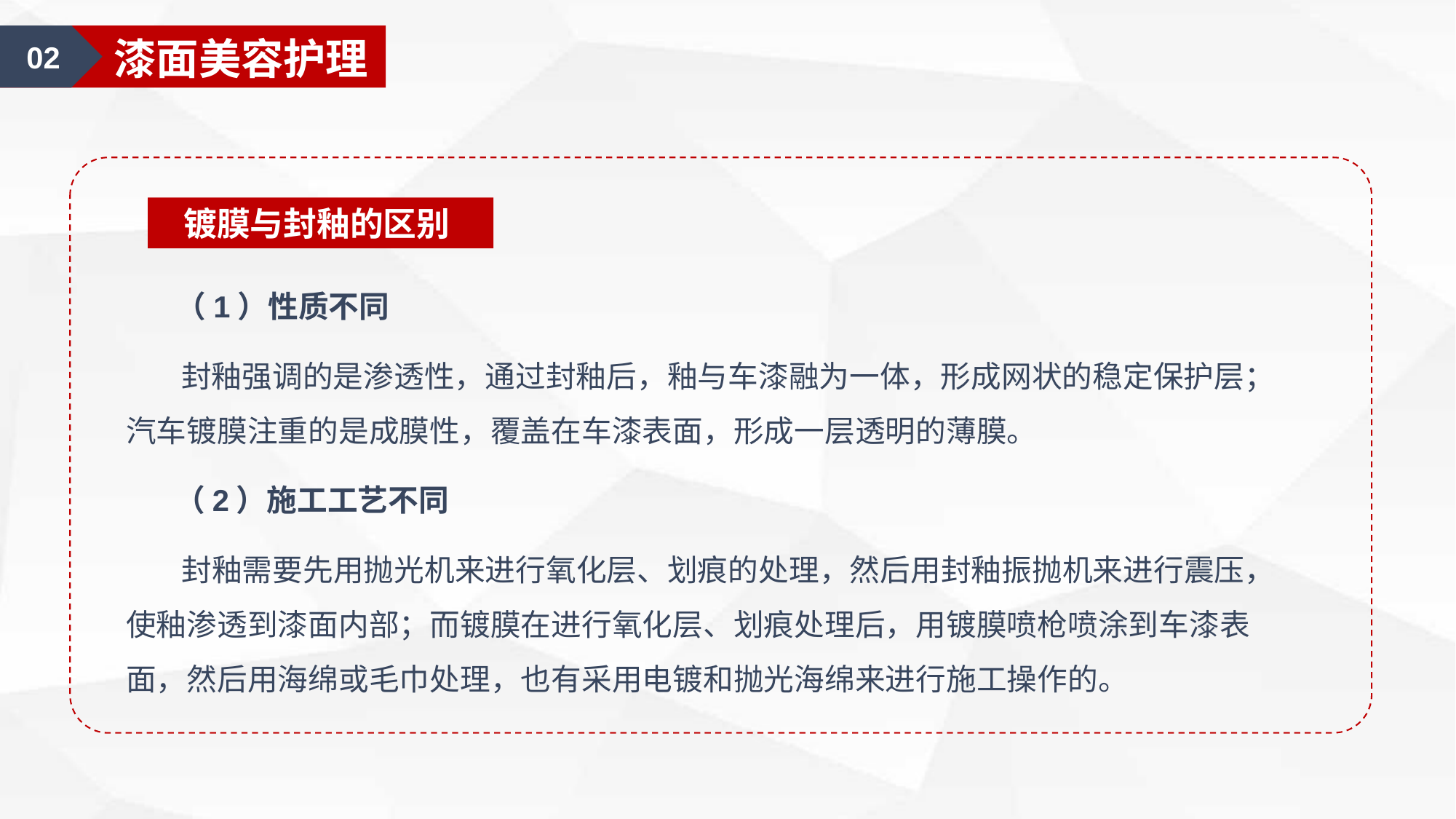

02
漆面美容护理

镀膜与封釉的区别
       （1）性质不同
       封釉强调的是渗透性，通过封釉后，釉与车漆融为一体，形成网状的稳定保护层；汽车镀膜注重的是成膜性，覆盖在车漆表面，形成一层透明的薄膜。
      （2）施工工艺不同
       封釉需要先用抛光机来进行氧化层、划痕的处理，然后用封釉振抛机来进行震压，使釉渗透到漆面内部；而镀膜在进行氧化层、划痕处理后，用镀膜喷枪喷涂到车漆表面，然后用海绵或毛巾处理，也有采用电镀和抛光海绵来进行施工操作的。